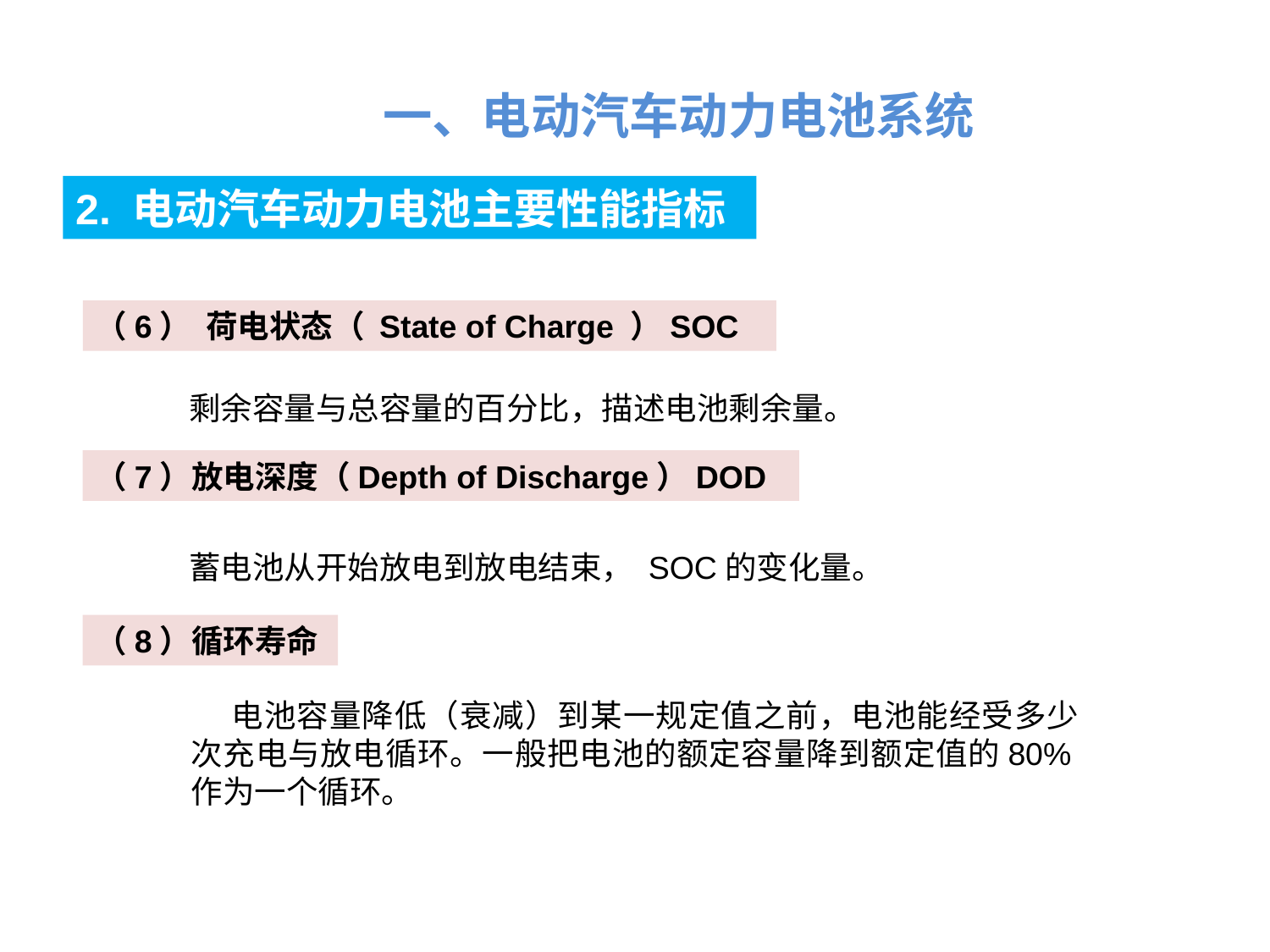

一、电动汽车动力电池系统
2. 电动汽车动力电池主要性能指标
（6）  荷电状态（ State of Charge ）SOC
剩余容量与总容量的百分比，描述电池剩余量。
（7）放电深度（Depth of Discharge）DOD
蓄电池从开始放电到放电结束， SOC的变化量。
（8）循环寿命
    电池容量降低（衰减）到某一规定值之前，电池能经受多少次充电与放电循环。一般把电池的额定容量降到额定值的80%作为一个循环。